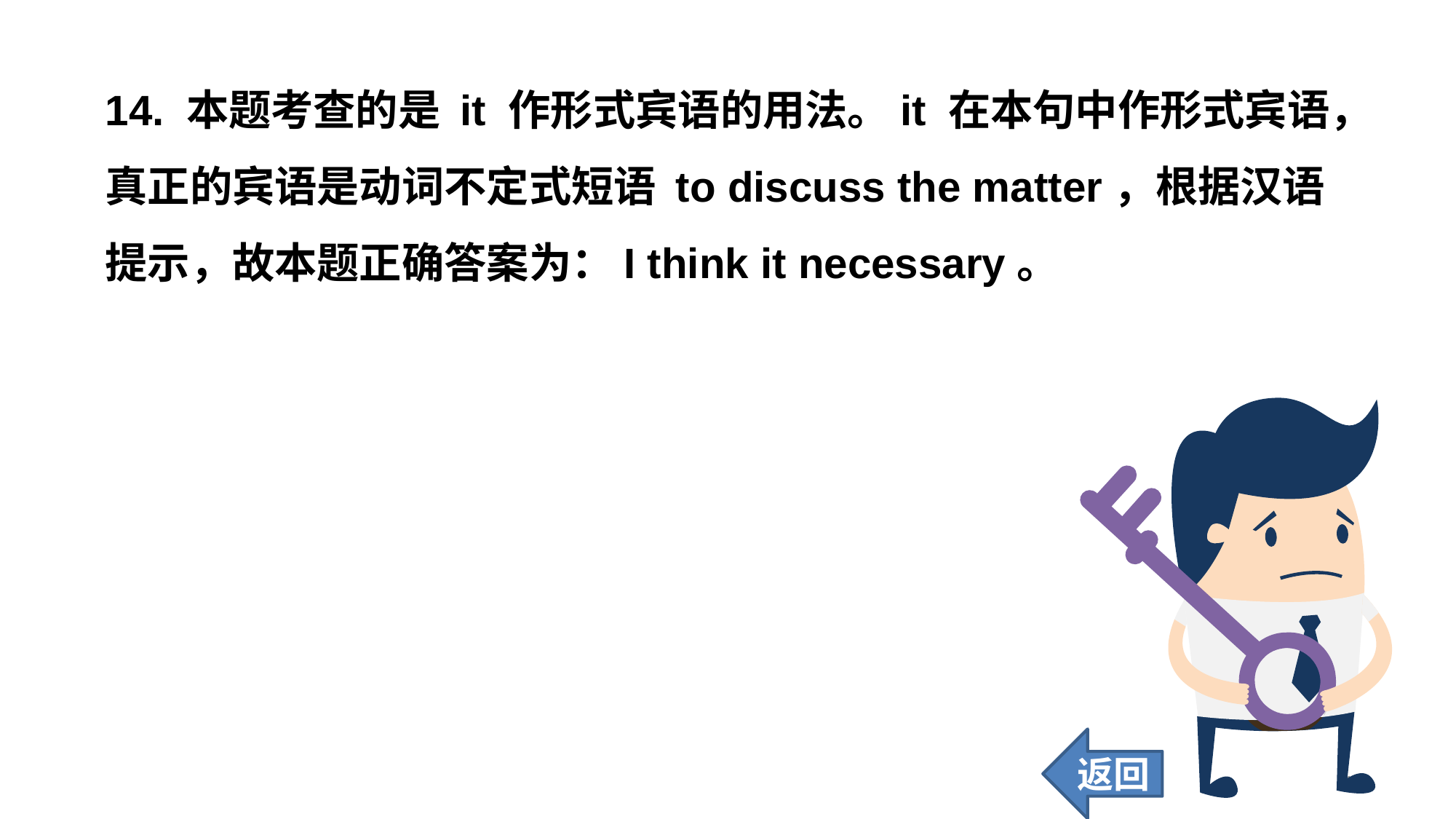

14. 本题考查的是 it 作形式宾语的用法。it 在本句中作形式宾语，真正的宾语是动词不定式短语 to discuss the matter，根据汉语提示，故本题正确答案为：I think it necessary。

返回
156